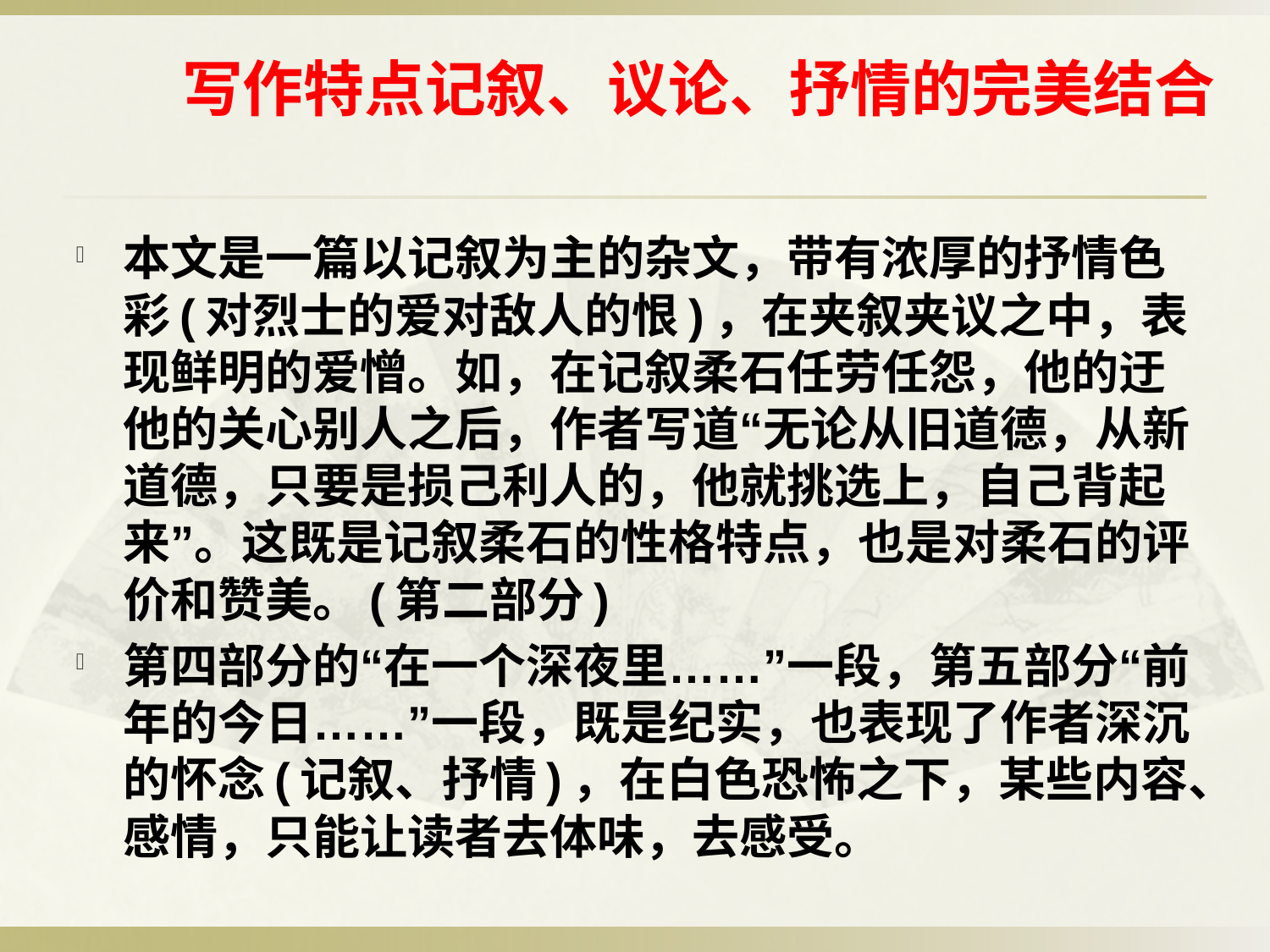

# 写作特点记叙、议论、抒情的完美结合
本文是一篇以记叙为主的杂文，带有浓厚的抒情色彩(对烈士的爱对敌人的恨)，在夹叙夹议之中，表现鲜明的爱憎。如，在记叙柔石任劳任怨，他的迂他的关心别人之后，作者写道“无论从旧道德，从新道德，只要是损己利人的，他就挑选上，自己背起来”。这既是记叙柔石的性格特点，也是对柔石的评价和赞美。(第二部分)
第四部分的“在一个深夜里……”一段，第五部分“前年的今日……”一段，既是纪实，也表现了作者深沉的怀念(记叙、抒情)，在白色恐怖之下，某些内容、感情，只能让读者去体味，去感受。